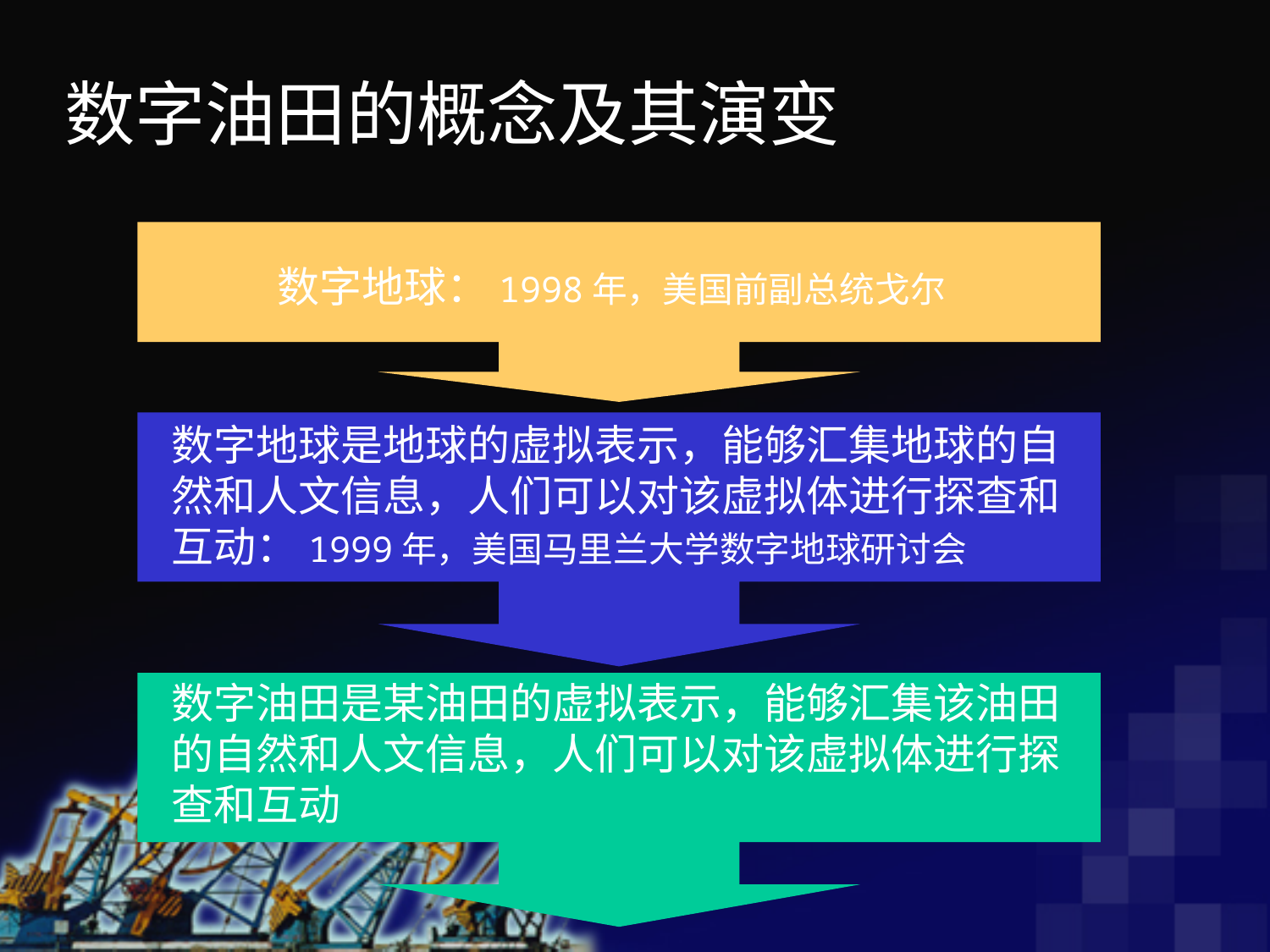

数字油田的概念及其演变

数字地球：1998年，美国前副总统戈尔

数字地球是地球的虚拟表示，能够汇集地球的自然和人文信息，人们可以对该虚拟体进行探查和互动：1999年，美国马里兰大学数字地球研讨会
数字油田是某油田的虚拟表示，能够汇集该油田的自然和人文信息，人们可以对该虚拟体进行探查和互动